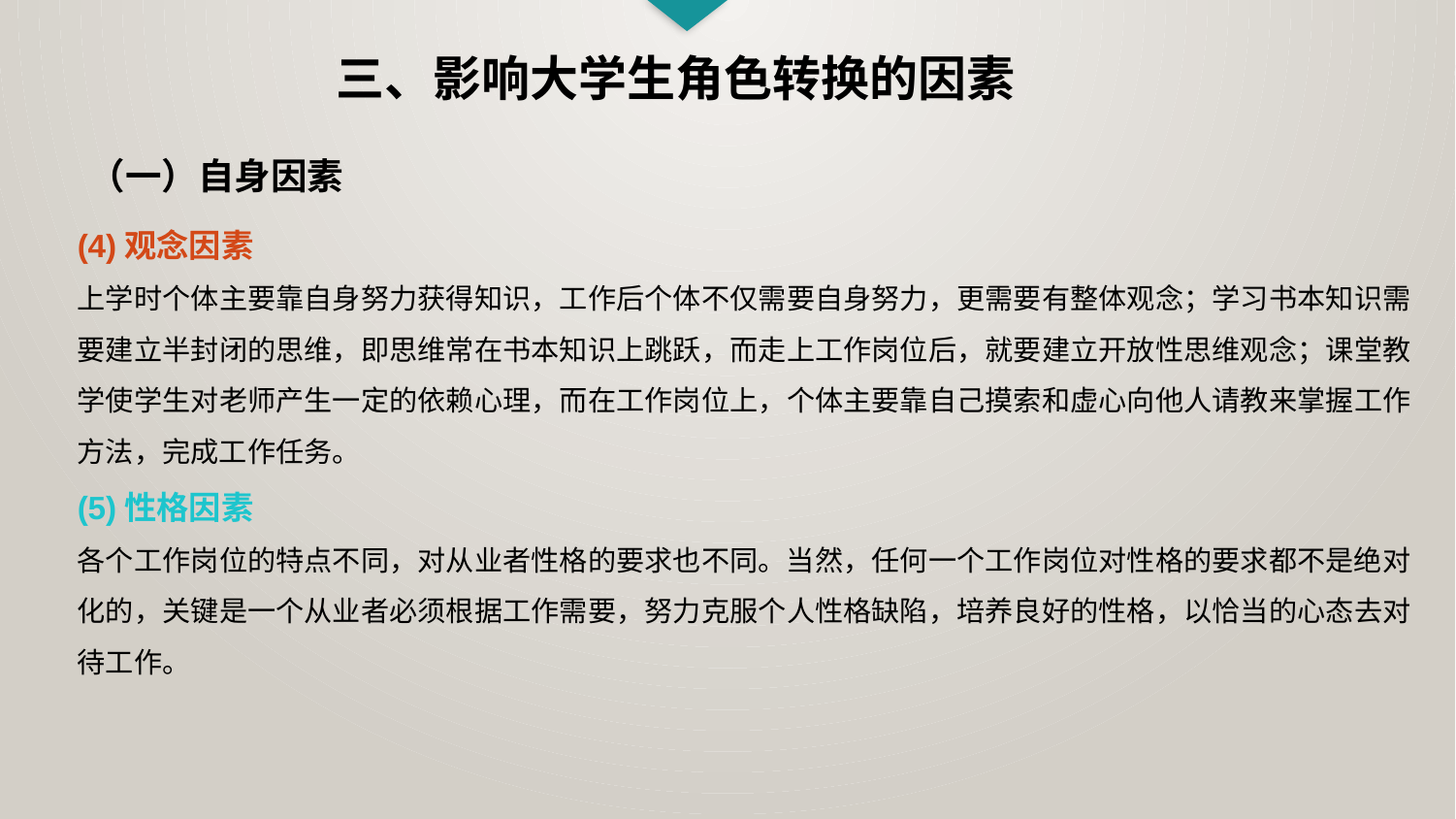

三、影响大学生角色转换的因素
（一）自身因素
(4)观念因素
上学时个体主要靠自身努力获得知识，工作后个体不仅需要自身努力，更需要有整体观念；学习书本知识需要建立半封闭的思维，即思维常在书本知识上跳跃，而走上工作岗位后，就要建立开放性思维观念；课堂教学使学生对老师产生一定的依赖心理，而在工作岗位上，个体主要靠自己摸索和虚心向他人请教来掌握工作方法，完成工作任务。
(5)性格因素
各个工作岗位的特点不同，对从业者性格的要求也不同。当然，任何一个工作岗位对性格的要求都不是绝对化的，关键是一个从业者必须根据工作需要，努力克服个人性格缺陷，培养良好的性格，以恰当的心态去对待工作。
17